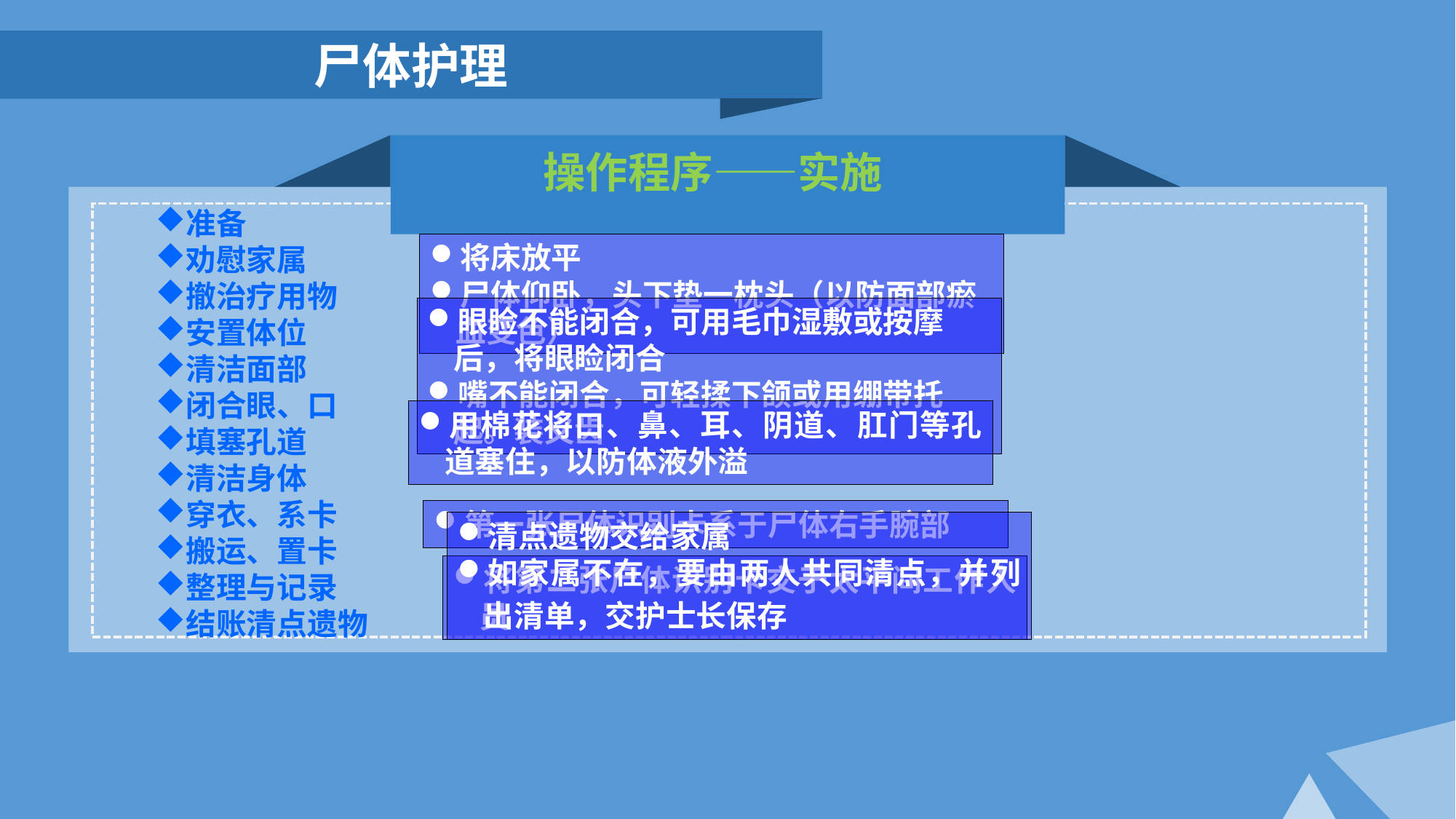

尸体护理

           操作程序——实施

准备
劝慰家属
撤治疗用物
安置体位
清洁面部
闭合眼、口
填塞孔道
清洁身体
穿衣、系卡
搬运、置卡
整理与记录
结账清点遗物
将床放平
尸体仰卧，头下垫一枕头（以防面部瘀血变色）

眼睑不能闭合，可用毛巾湿敷或按摩后，将眼睑闭合
嘴不能闭合，可轻揉下颌或用绷带托起。装义齿

用棉花将口、鼻、耳、阴道、肛门等孔道塞住，以防体液外溢
第一张尸体识别卡系于尸体右手腕部
清点遗物交给家属
如家属不在，要由两人共同清点，并列出清单，交护士长保存
将第二张尸体识别卡交于太平间工作人员